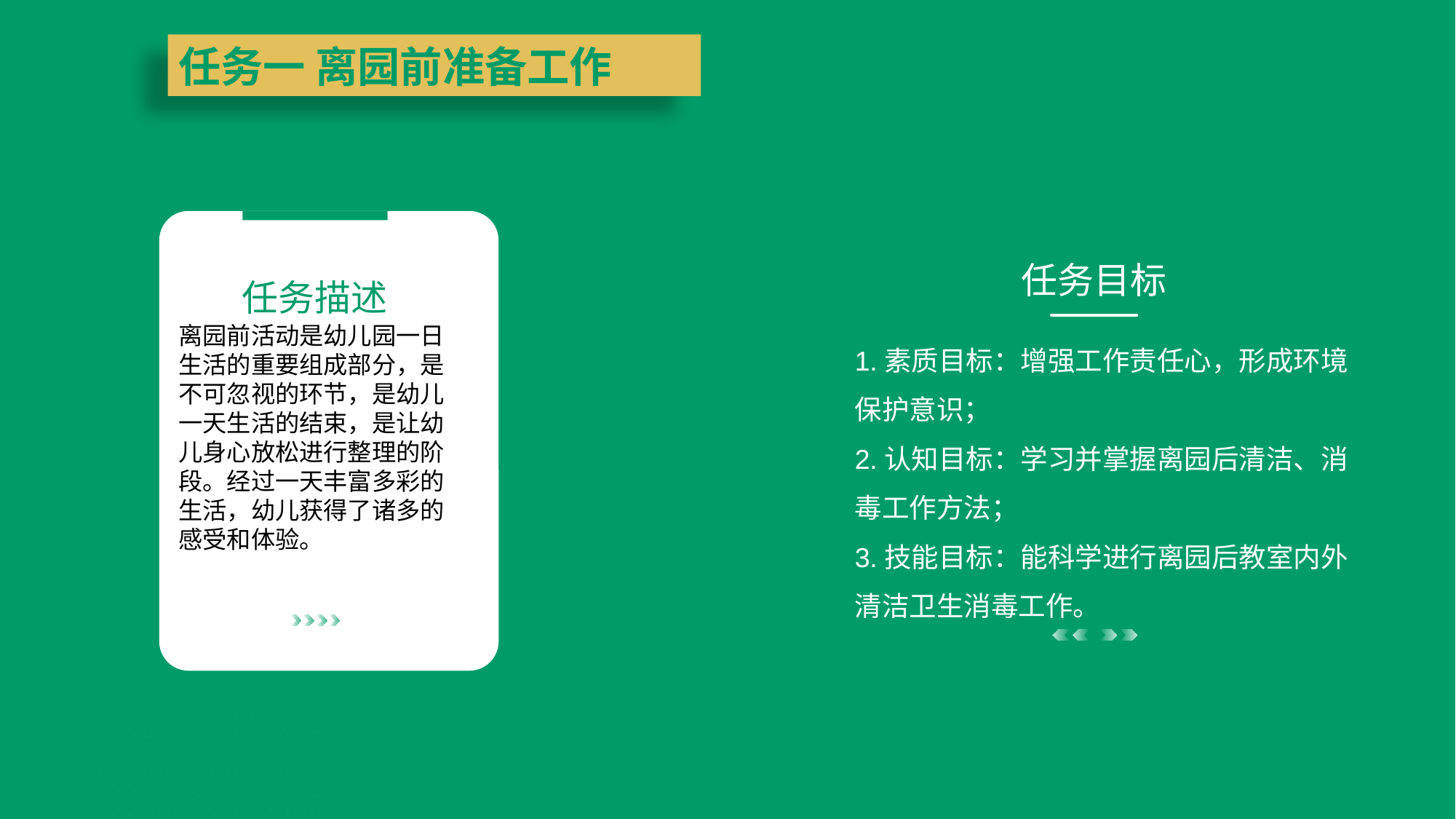

任务一 离园前准备工作

任务目标
1.素质目标：增强工作责任心，形成环境保护意识；
2.认知目标：学习并掌握离园后清洁、消毒工作方法；
3.技能目标：能科学进行离园后教室内外清洁卫生消毒工作。

任务描述
离园前活动是幼儿园一日生活的重要组成部分，是不可忽视的环节，是幼儿一天生活的结束，是让幼儿身心放松进行整理的阶段。经过一天丰富多彩的生活，幼儿获得了诸多的感受和体验。